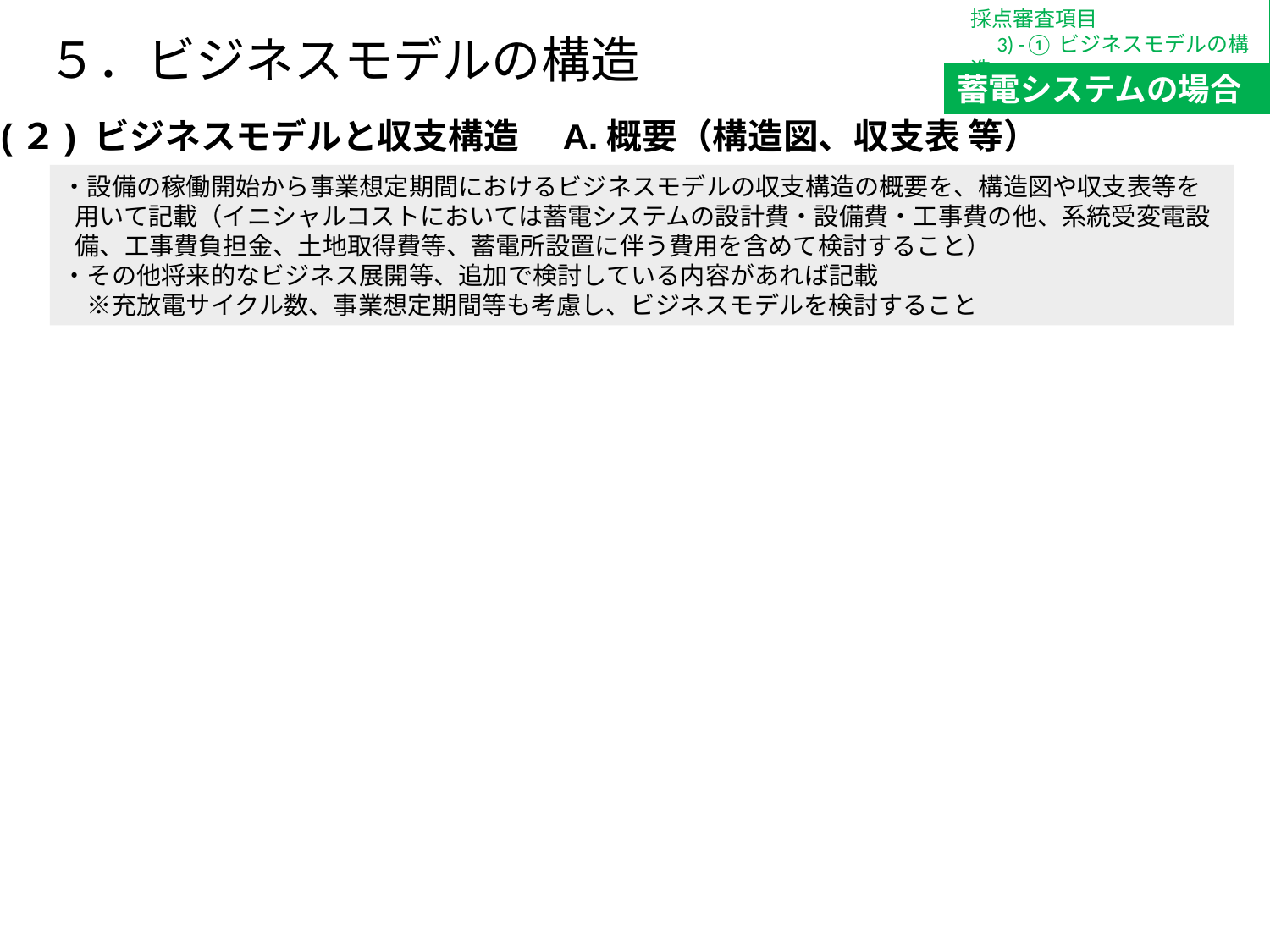

採点審査項目
　3) -①ビジネスモデルの構造
５．ビジネスモデルの構造
蓄電システムの場合
(２) ビジネスモデルと収支構造　A.概要（構造図、収支表 等）
・設備の稼働開始から事業想定期間におけるビジネスモデルの収支構造の概要を、構造図や収支表等を用いて記載（イニシャルコストにおいては蓄電システムの設計費・設備費・工事費の他、系統受変電設備、工事費負担金、土地取得費等、蓄電所設置に伴う費用を含めて検討すること）
・その他将来的なビジネス展開等、追加で検討している内容があれば記載
　※充放電サイクル数、事業想定期間等も考慮し、ビジネスモデルを検討すること